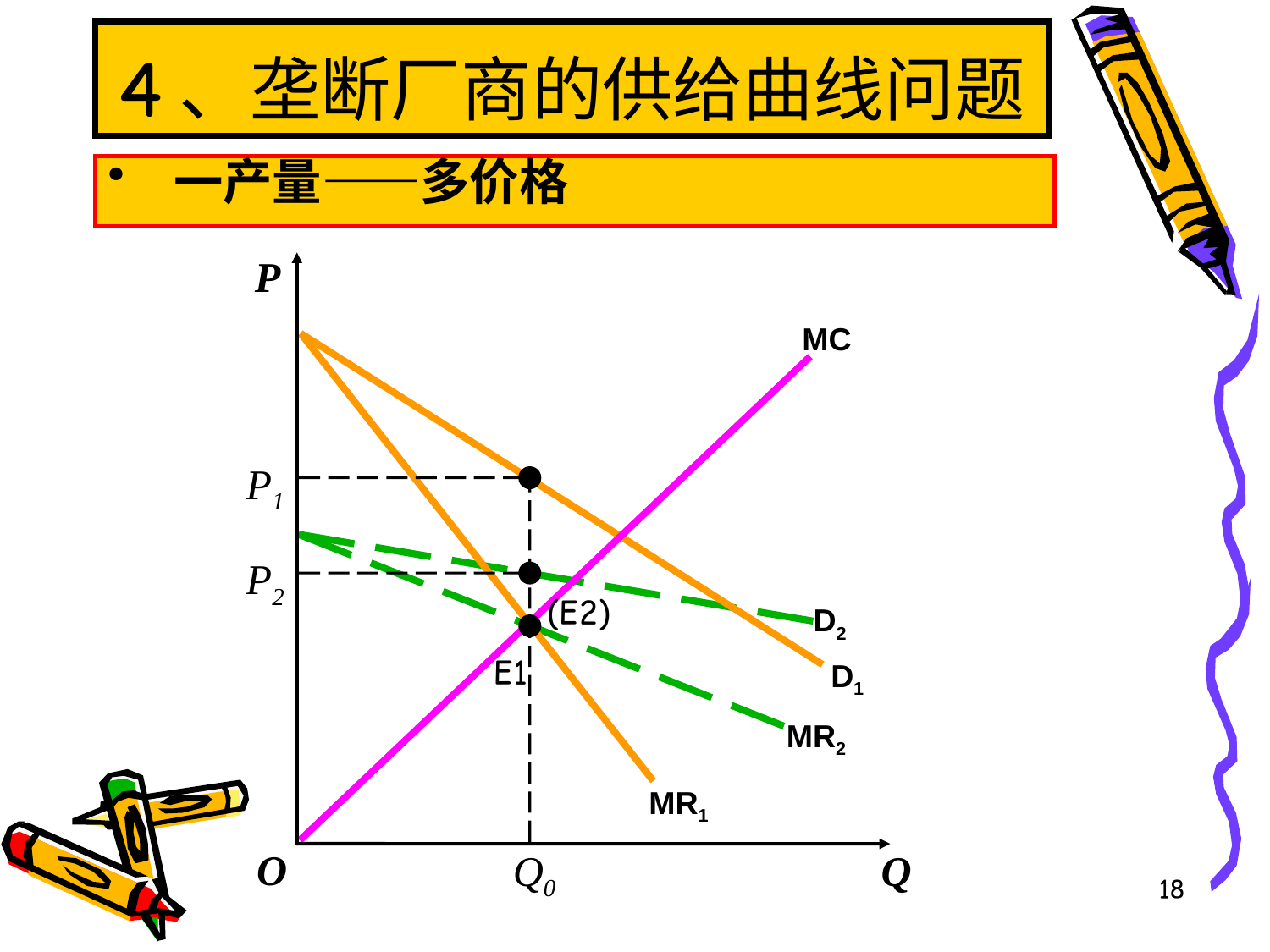

# 4、垄断厂商的供给曲线问题
一产量——多价格
P

O
Q

MC

D1

MR1
P1

Q0

D2

MR2
P2

(E2)
E1
18